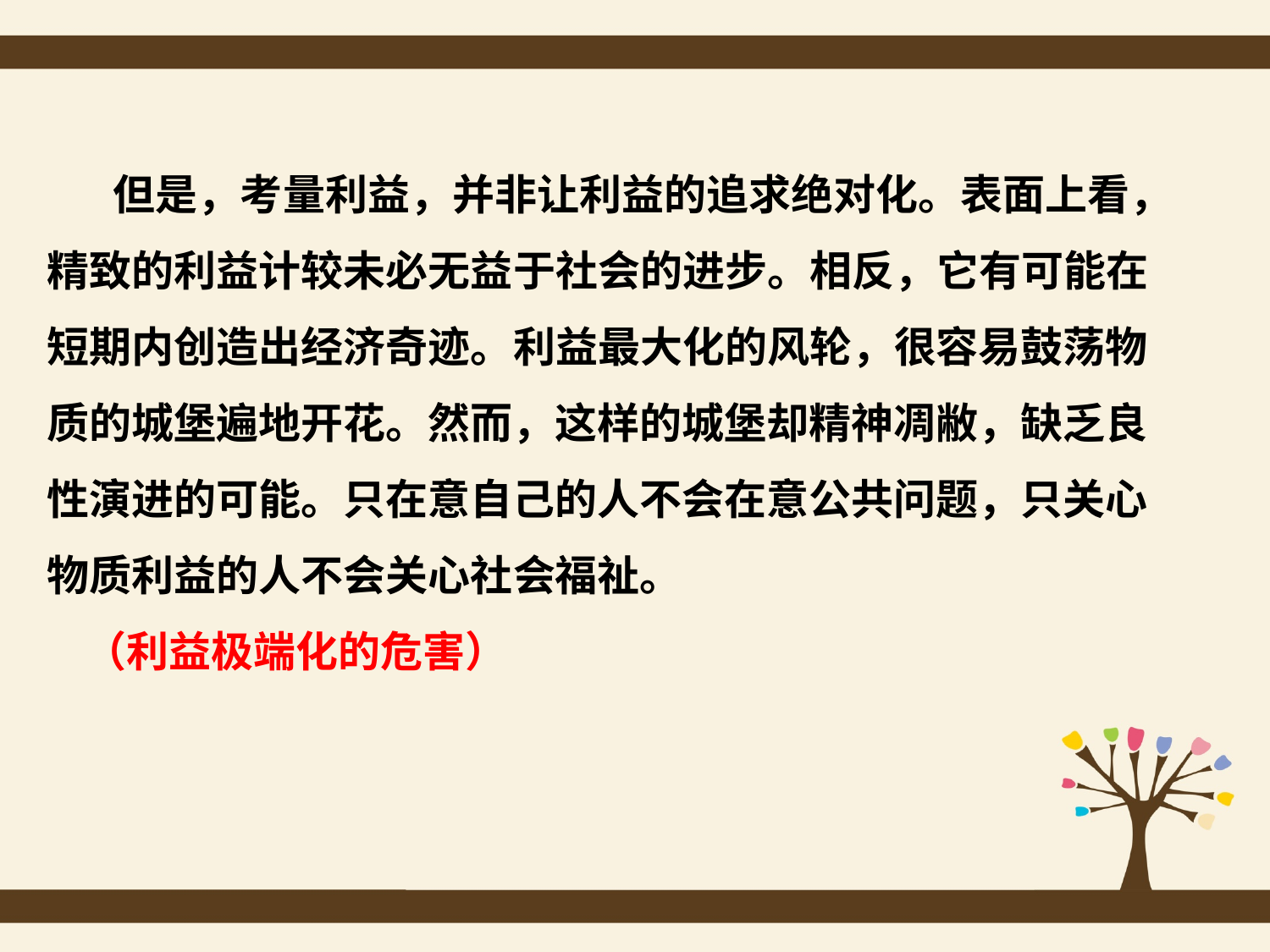

但是，考量利益，并非让利益的追求绝对化。表面上看，精致的利益计较未必无益于社会的进步。相反，它有可能在短期内创造出经济奇迹。利益最大化的风轮，很容易鼓荡物质的城堡遍地开花。然而，这样的城堡却精神凋敝，缺乏良性演进的可能。只在意自己的人不会在意公共问题，只关心物质利益的人不会关心社会福祉。
（利益极端化的危害）